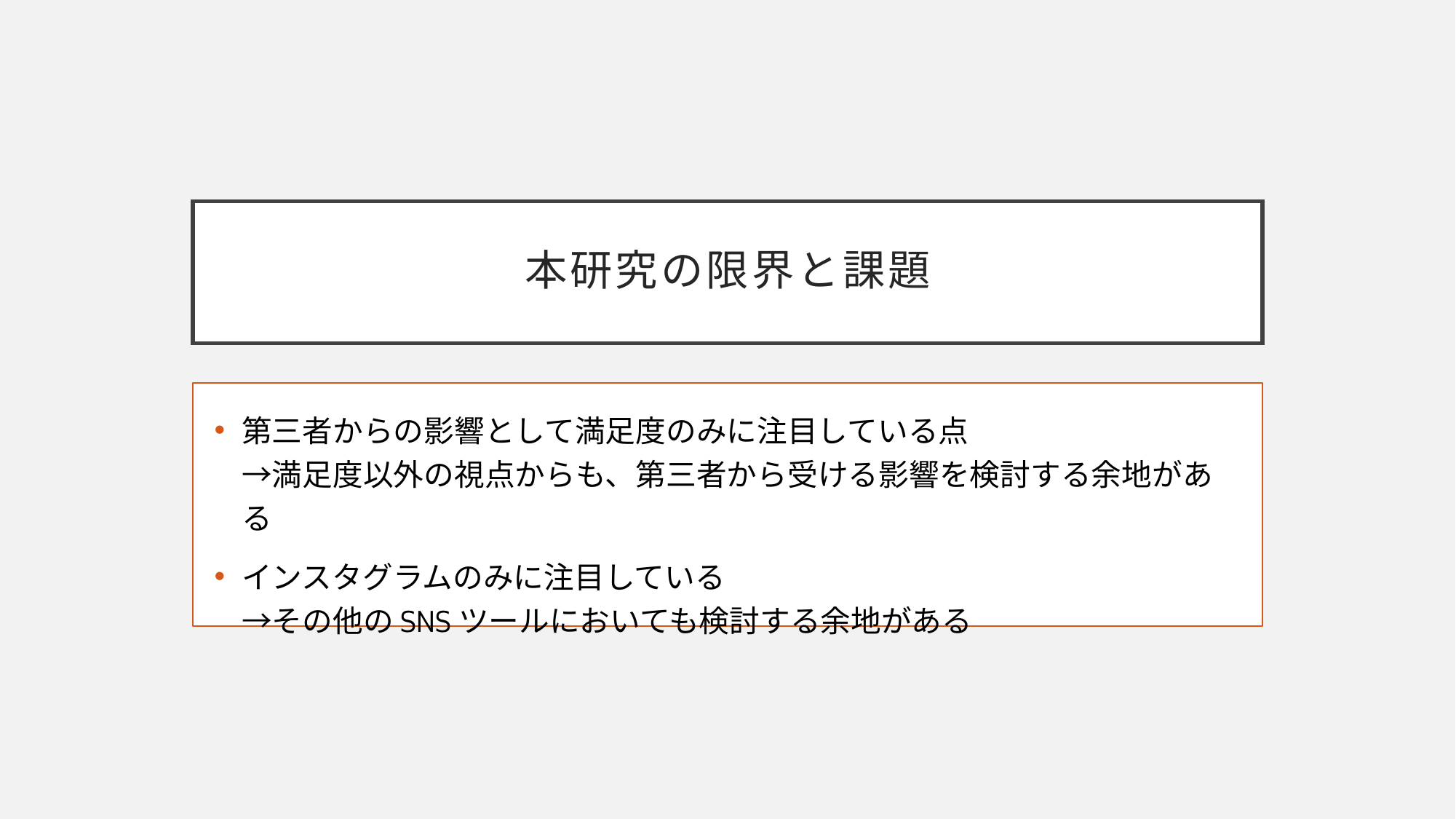

# 本研究の限界と課題
第三者からの影響として満足度のみに注目している点
→満足度以外の視点からも、第三者から受ける影響を検討する余地がある
インスタグラムのみに注目している
→その他のSNSツールにおいても検討する余地がある